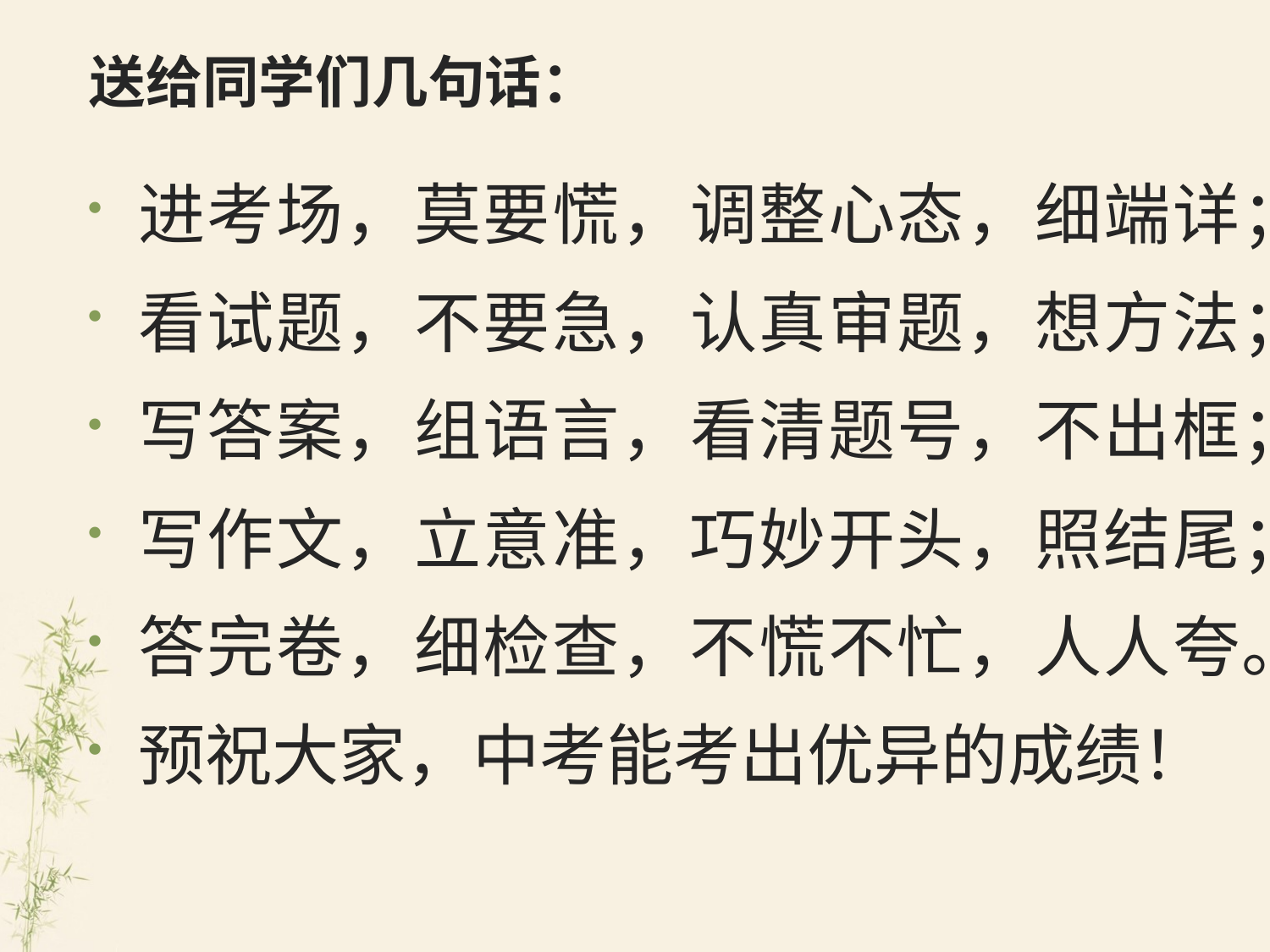

# 送给同学们几句话：
进考场，莫要慌，调整心态，细端详；
看试题，不要急，认真审题，想方法；
写答案，组语言，看清题号，不出框；
写作文，立意准，巧妙开头，照结尾；
答完卷，细检查，不慌不忙，人人夸。
预祝大家，中考能考出优异的成绩！